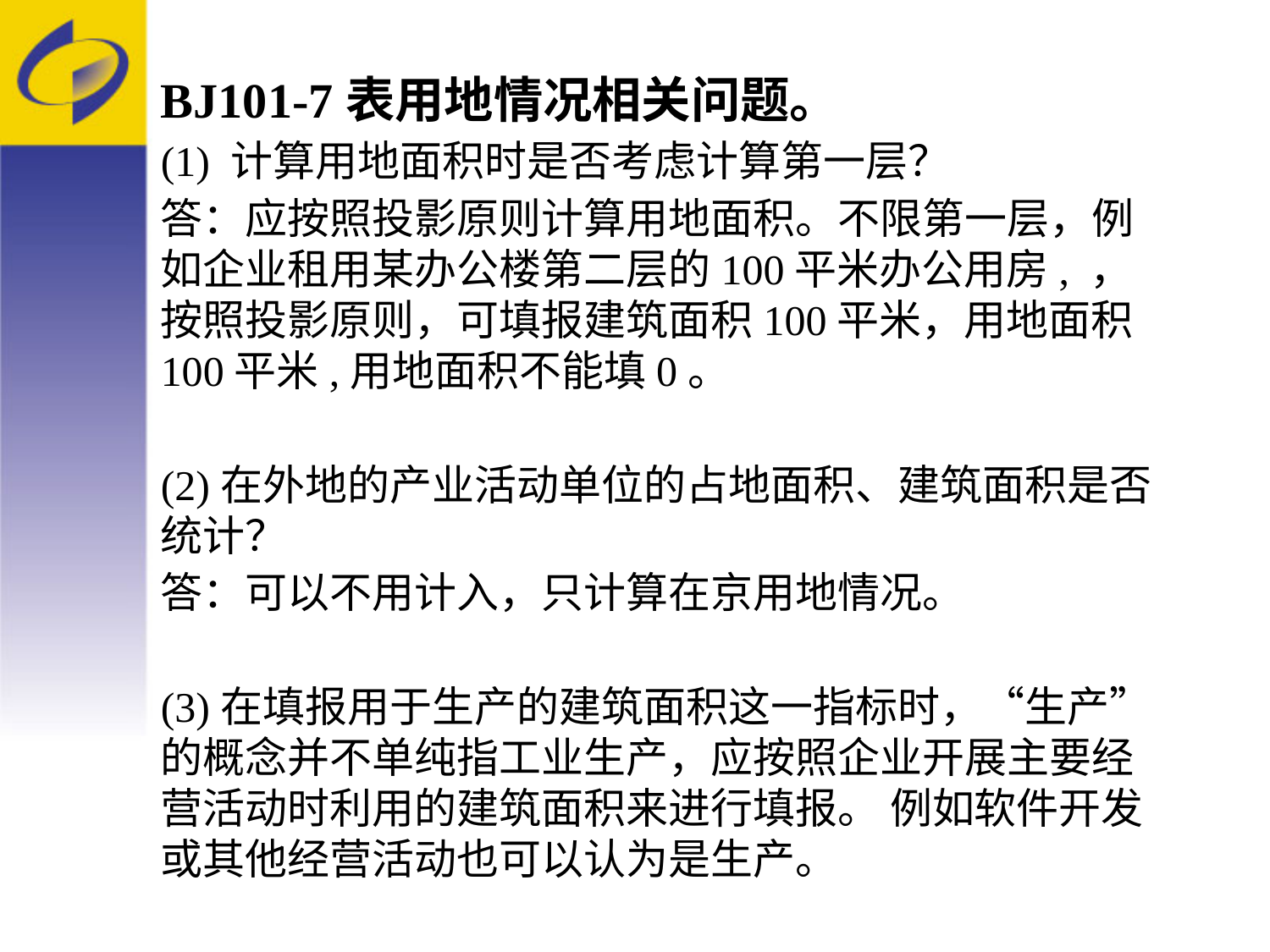

BJ101-7表用地情况相关问题。
(1) 计算用地面积时是否考虑计算第一层？
答：应按照投影原则计算用地面积。不限第一层，例如企业租用某办公楼第二层的100平米办公用房, ，按照投影原则，可填报建筑面积100平米，用地面积100平米,用地面积不能填0。

(2)在外地的产业活动单位的占地面积、建筑面积是否统计？
答：可以不用计入，只计算在京用地情况。

(3)在填报用于生产的建筑面积这一指标时，“生产”的概念并不单纯指工业生产，应按照企业开展主要经营活动时利用的建筑面积来进行填报。 例如软件开发或其他经营活动也可以认为是生产。